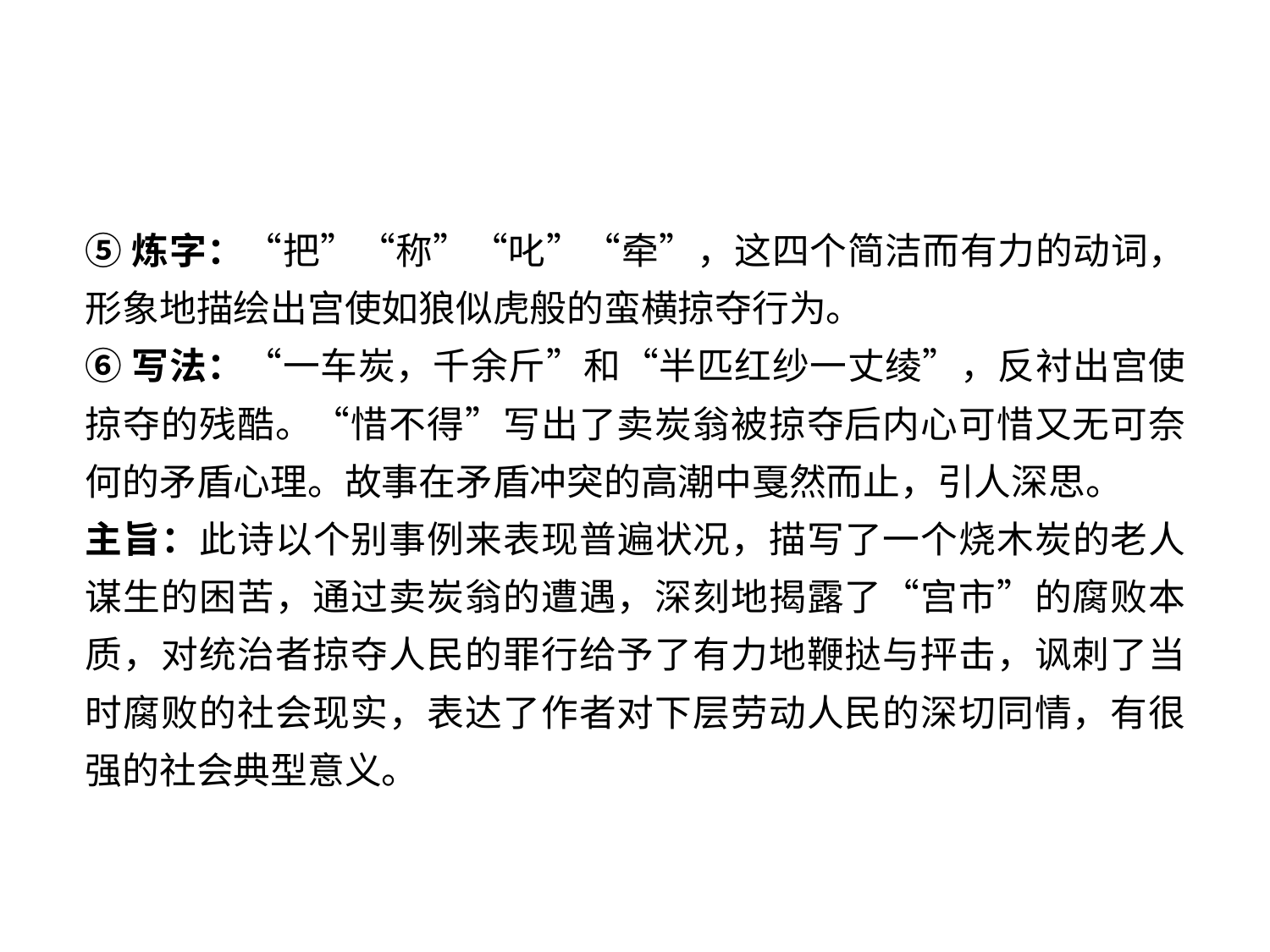

⑤炼字：“把”“称”“叱”“牵”，这四个简洁而有力的动词，形象地描绘出宫使如狼似虎般的蛮横掠夺行为。
⑥写法：“一车炭，千余斤”和“半匹红纱一丈绫”，反衬出宫使掠夺的残酷。“惜不得”写出了卖炭翁被掠夺后内心可惜又无可奈何的矛盾心理。故事在矛盾冲突的高潮中戛然而止，引人深思。
主旨：此诗以个别事例来表现普遍状况，描写了一个烧木炭的老人谋生的困苦，通过卖炭翁的遭遇，深刻地揭露了“宫市”的腐败本质，对统治者掠夺人民的罪行给予了有力地鞭挞与抨击，讽刺了当时腐败的社会现实，表达了作者对下层劳动人民的深切同情，有很强的社会典型意义。